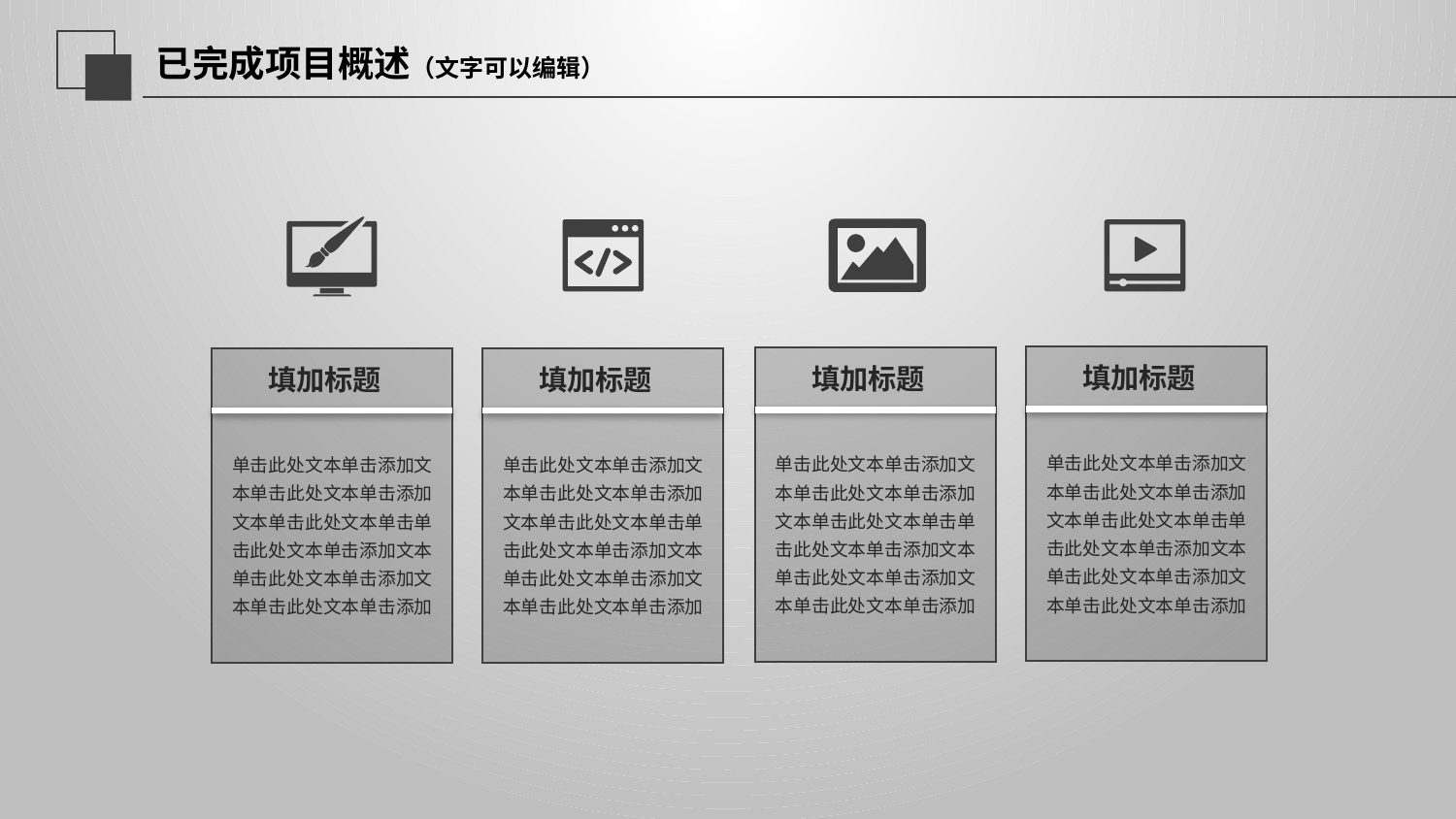

延迟符
# 已完成项目概述（文字可以编辑）

填加标题
填加标题
填加标题
填加标题
单击此处文本单击添加文本单击此处文本单击添加文本单击此处文本单击单击此处文本单击添加文本单击此处文本单击添加文本单击此处文本单击添加
单击此处文本单击添加文本单击此处文本单击添加文本单击此处文本单击单击此处文本单击添加文本单击此处文本单击添加文本单击此处文本单击添加
单击此处文本单击添加文本单击此处文本单击添加文本单击此处文本单击单击此处文本单击添加文本单击此处文本单击添加文本单击此处文本单击添加
单击此处文本单击添加文本单击此处文本单击添加文本单击此处文本单击单击此处文本单击添加文本单击此处文本单击添加文本单击此处文本单击添加